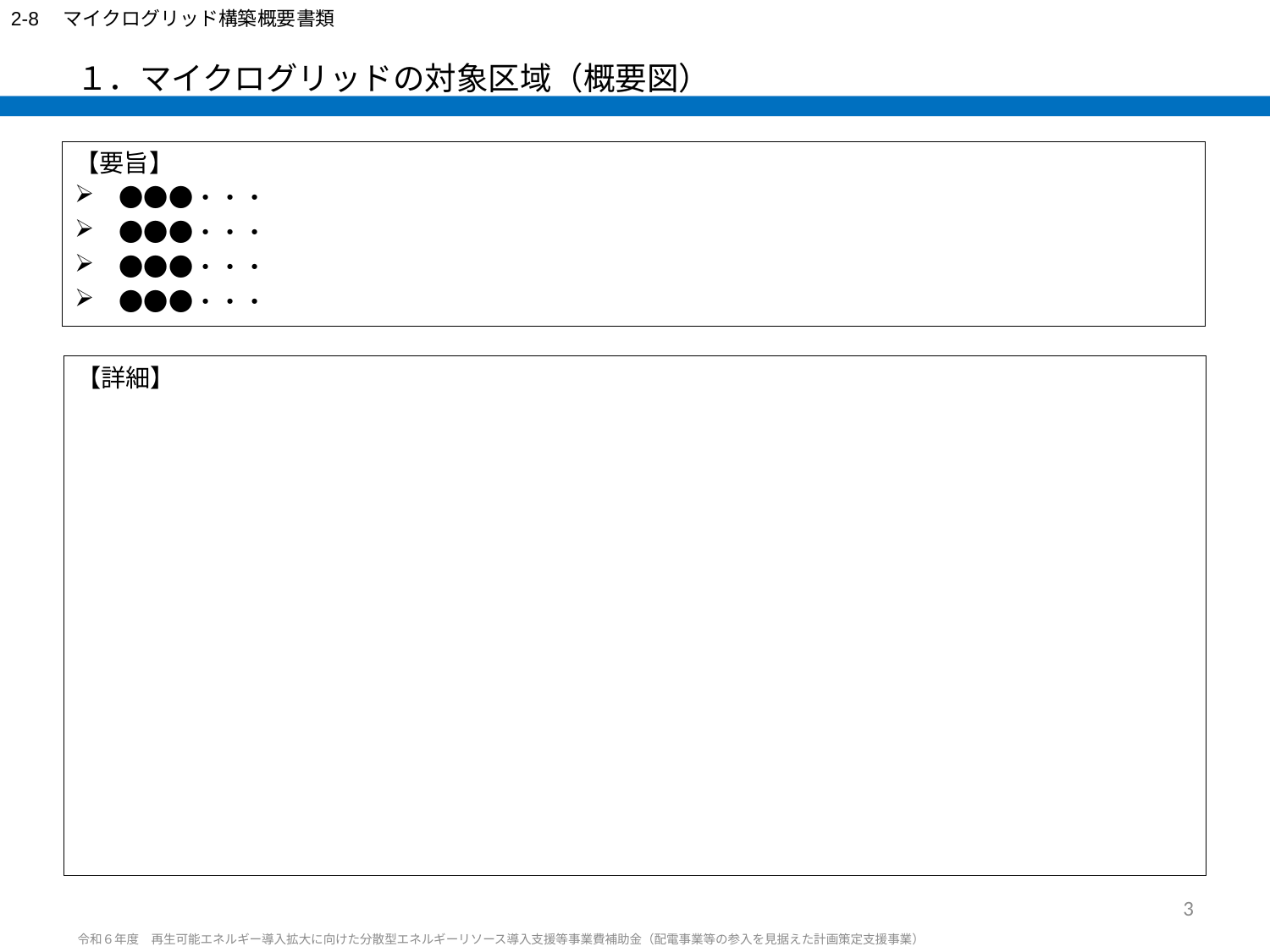

2-8　マイクログリッド構築概要書類
# １．マイクログリッドの対象区域（概要図）

【要旨】
　●●●・・・
　●●●・・・
　●●●・・・
　●●●・・・
【詳細】
3